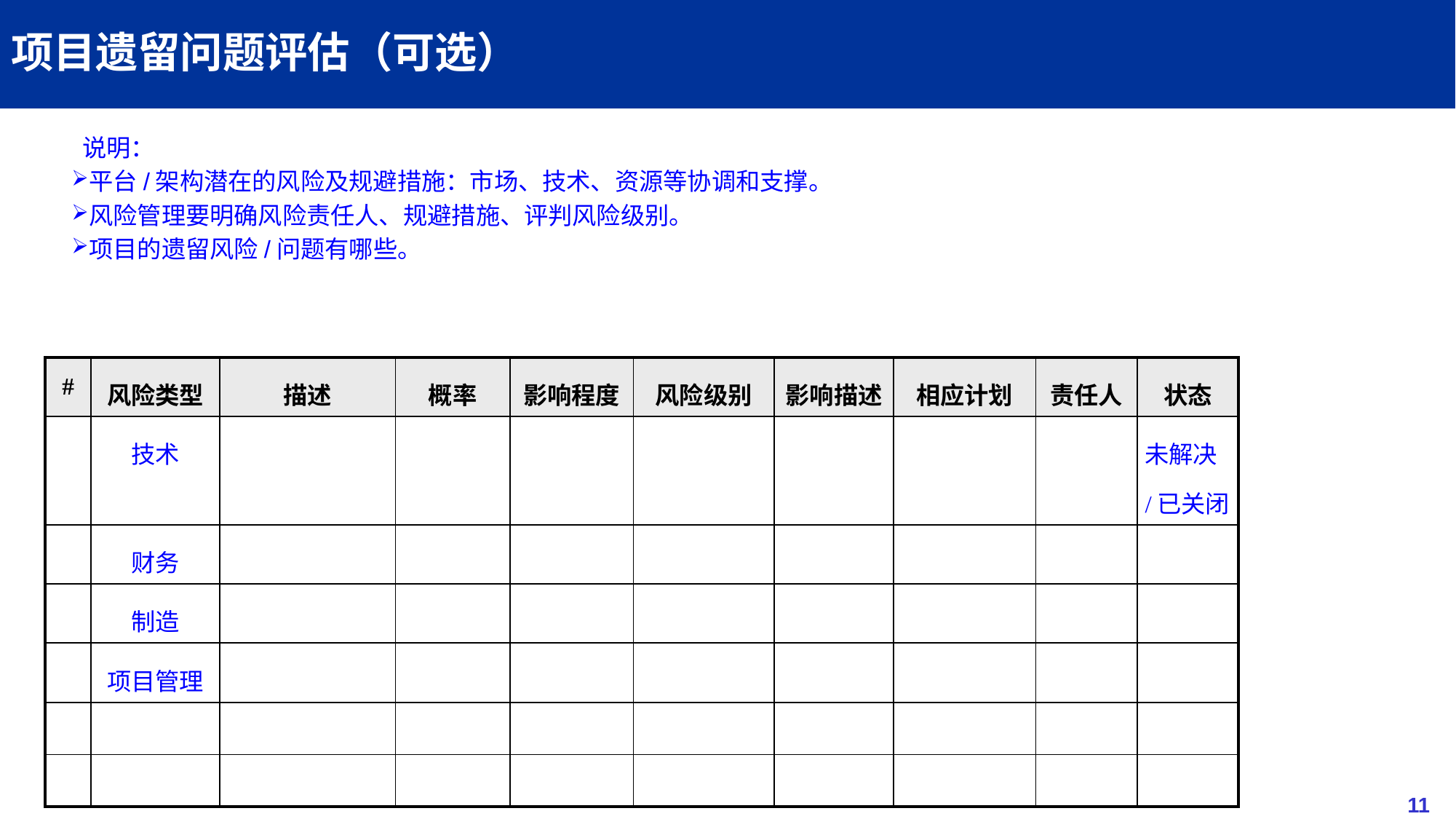

# 项目遗留问题评估（可选）
说明：
平台/架构潜在的风险及规避措施：市场、技术、资源等协调和支撑。
风险管理要明确风险责任人、规避措施、评判风险级别。
项目的遗留风险/问题有哪些。
| # | 风险类型 | 描述 | 概率 | 影响程度 | 风险级别 | 影响描述 | 相应计划 | 责任人 | 状态 |
| --- | --- | --- | --- | --- | --- | --- | --- | --- | --- |
|  | 技术 |  |  |  |  |  |  |  | 未解决/已关闭 |
|  | 财务 |  |  |  |  |  |  |  |  |
|  | 制造 |  |  |  |  |  |  |  |  |
|  | 项目管理 |  |  |  |  |  |  |  |  |
|  |  |  |  |  |  |  |  |  |  |
|  |  |  |  |  |  |  |  |  |  |